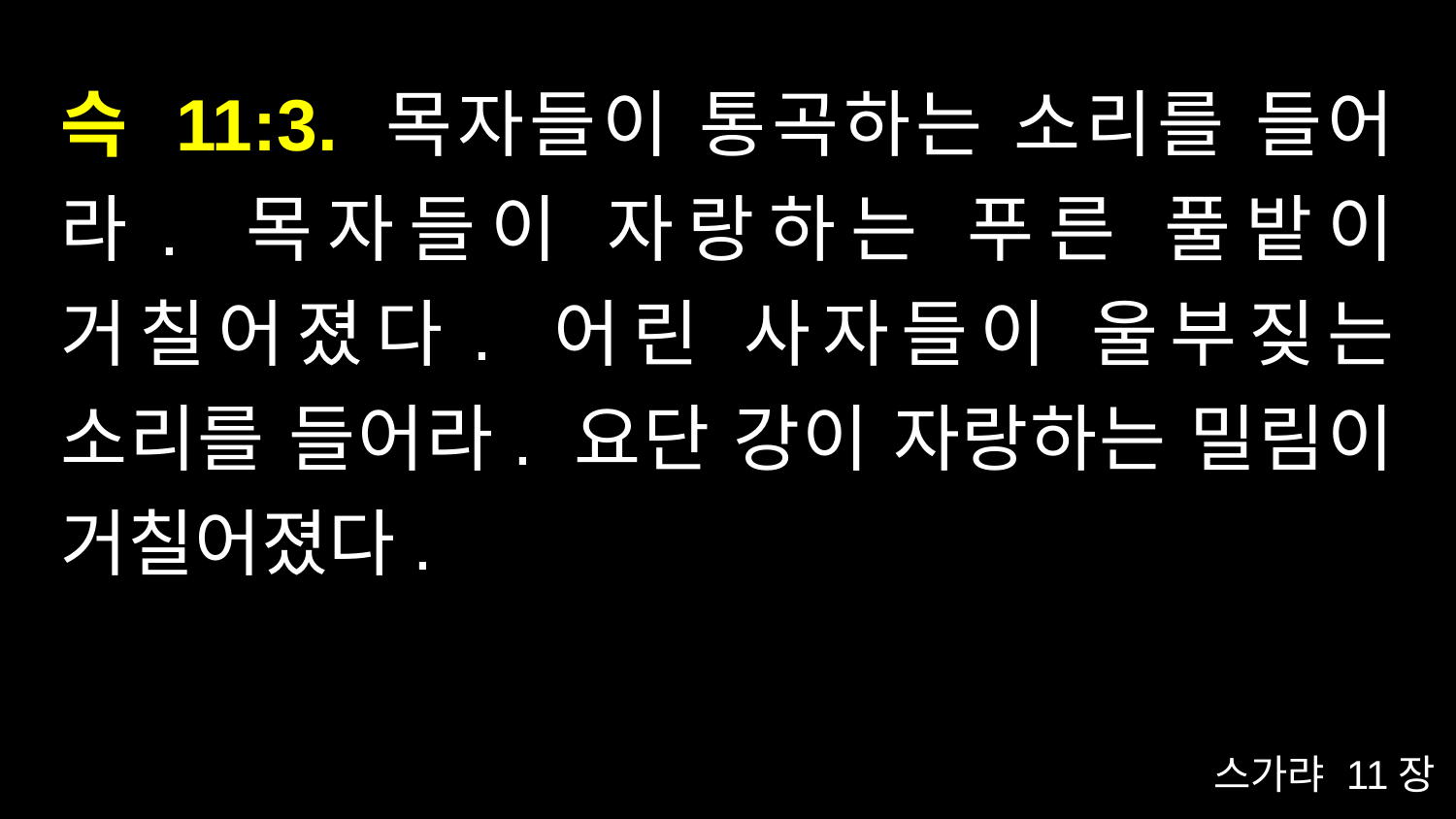

# 슥 11:3. 목자들이 통곡하는 소리를 들어라. 목자들이 자랑하는 푸른 풀밭이 거칠어졌다. 어린 사자들이 울부짖는 소리를 들어라. 요단 강이 자랑하는 밀림이 거칠어졌다.
스가랴 11장